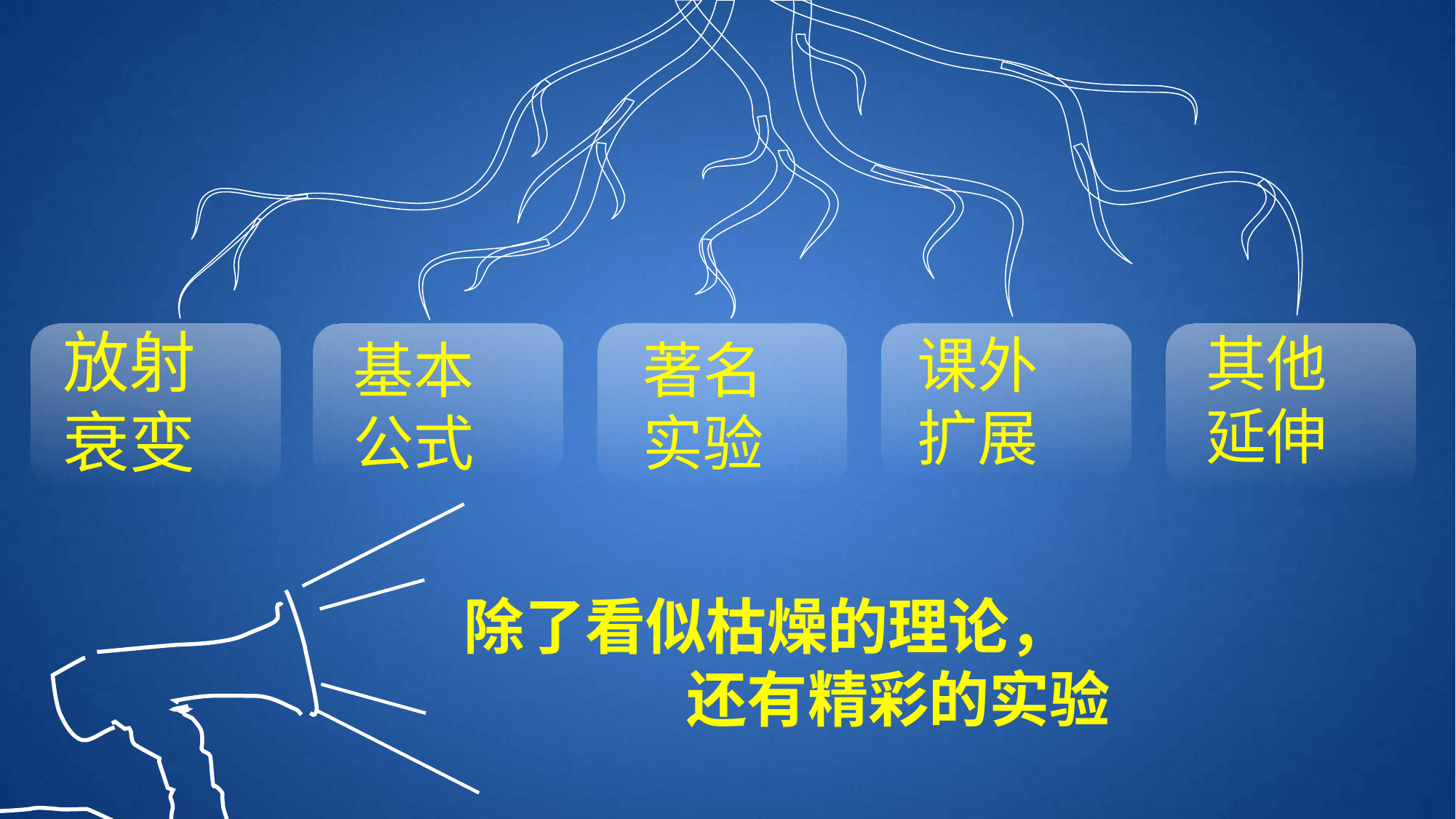

放射
衰变
其他
延伸
课外
扩展
基本
公式
著名
实验

除了看似枯燥的理论，
                  还有精彩的实验